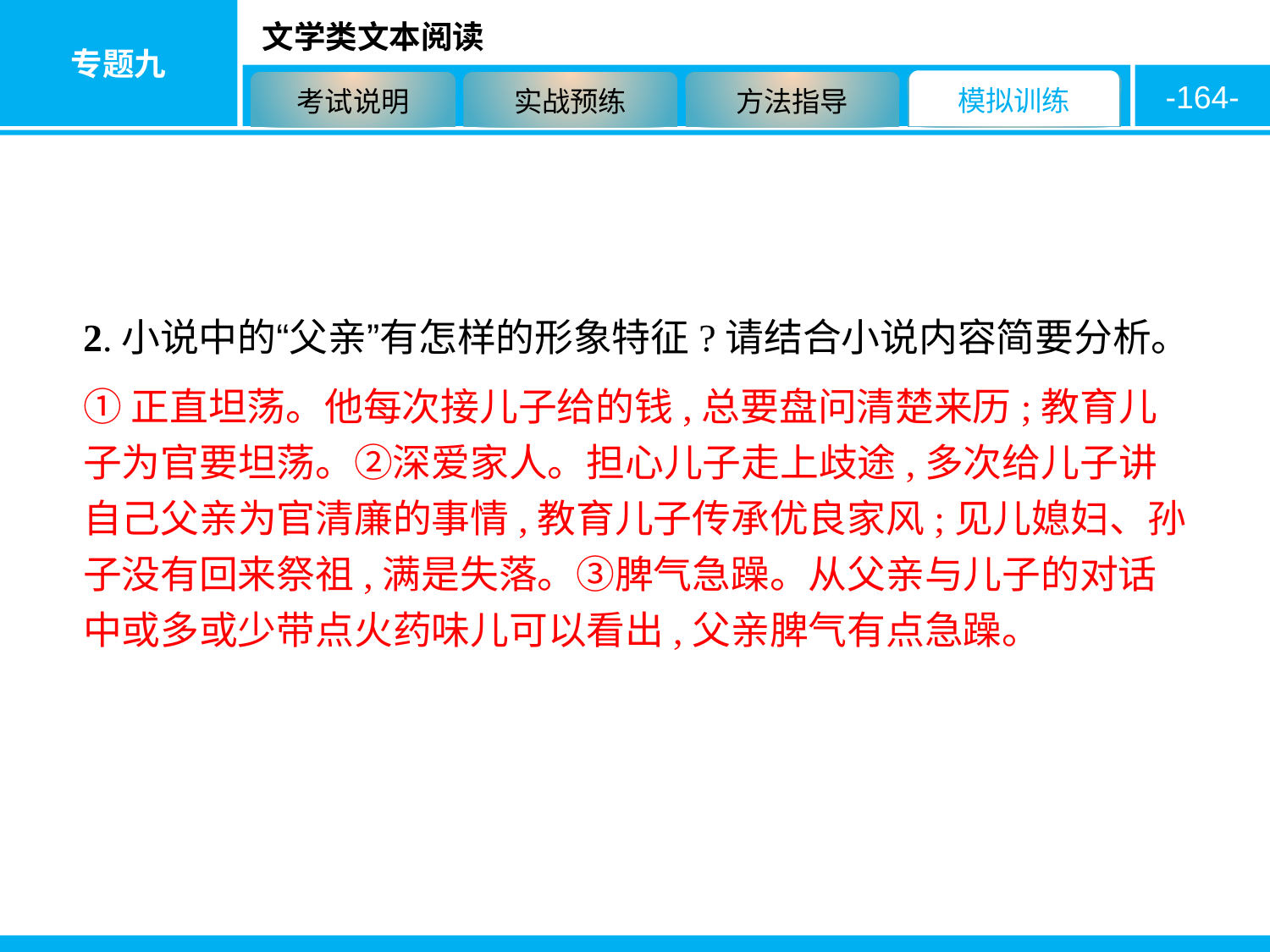

-164-
2.小说中的“父亲”有怎样的形象特征?请结合小说内容简要分析。
①正直坦荡。他每次接儿子给的钱,总要盘问清楚来历;教育儿子为官要坦荡。②深爱家人。担心儿子走上歧途,多次给儿子讲自己父亲为官清廉的事情,教育儿子传承优良家风;见儿媳妇、孙子没有回来祭祖,满是失落。③脾气急躁。从父亲与儿子的对话中或多或少带点火药味儿可以看出,父亲脾气有点急躁。